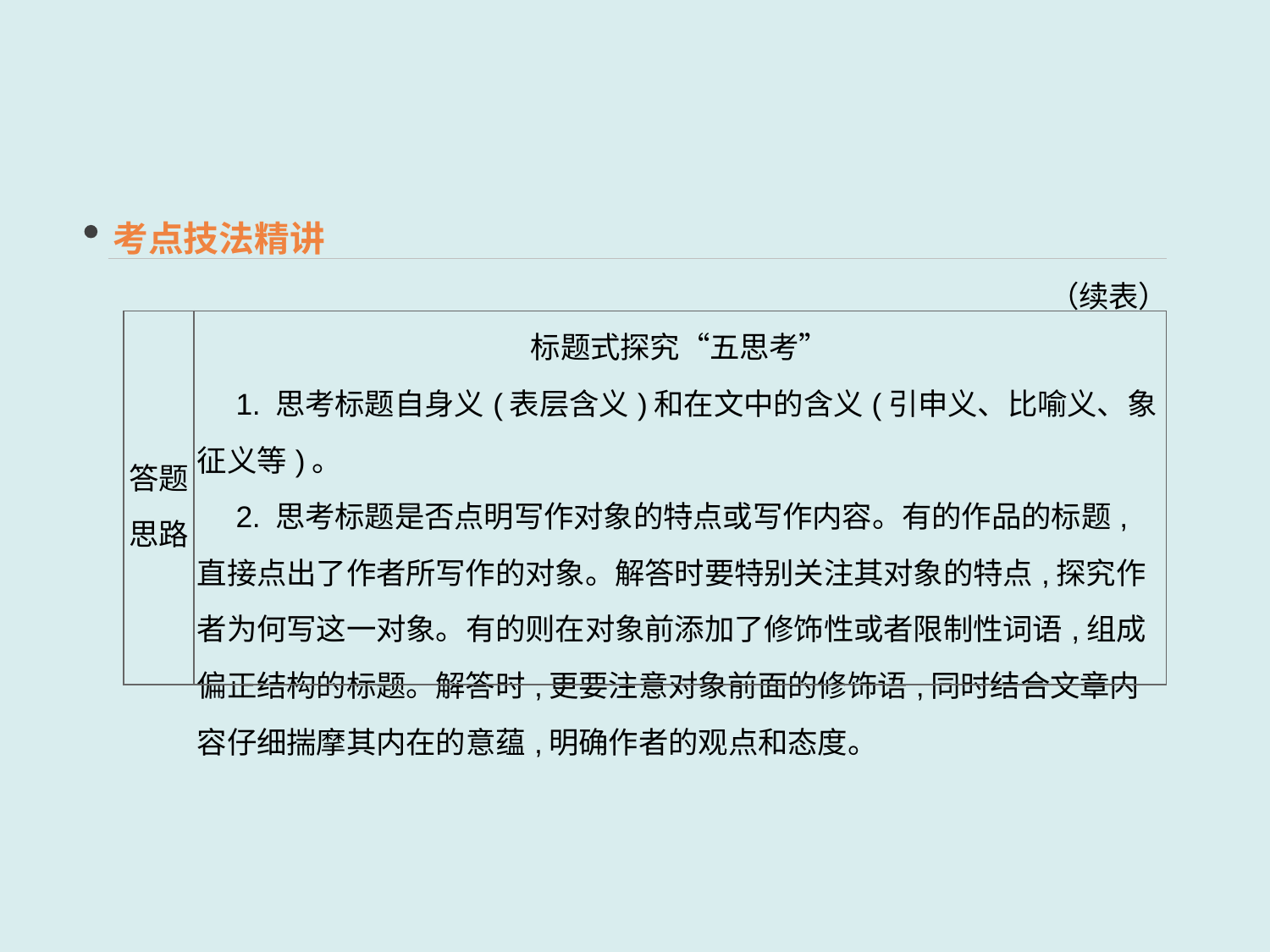

考点技法精讲

（续表）
| 答题思路 | 标题式探究“五思考” 　1. 思考标题自身义(表层含义)和在文中的含义(引申义、比喻义、象征义等)。 　2. 思考标题是否点明写作对象的特点或写作内容。有的作品的标题,直接点出了作者所写作的对象。解答时要特别关注其对象的特点,探究作者为何写这一对象。有的则在对象前添加了修饰性或者限制性词语,组成偏正结构的标题。解答时,更要注意对象前面的修饰语,同时结合文章内容仔细揣摩其内在的意蕴,明确作者的观点和态度。 |
| --- | --- |